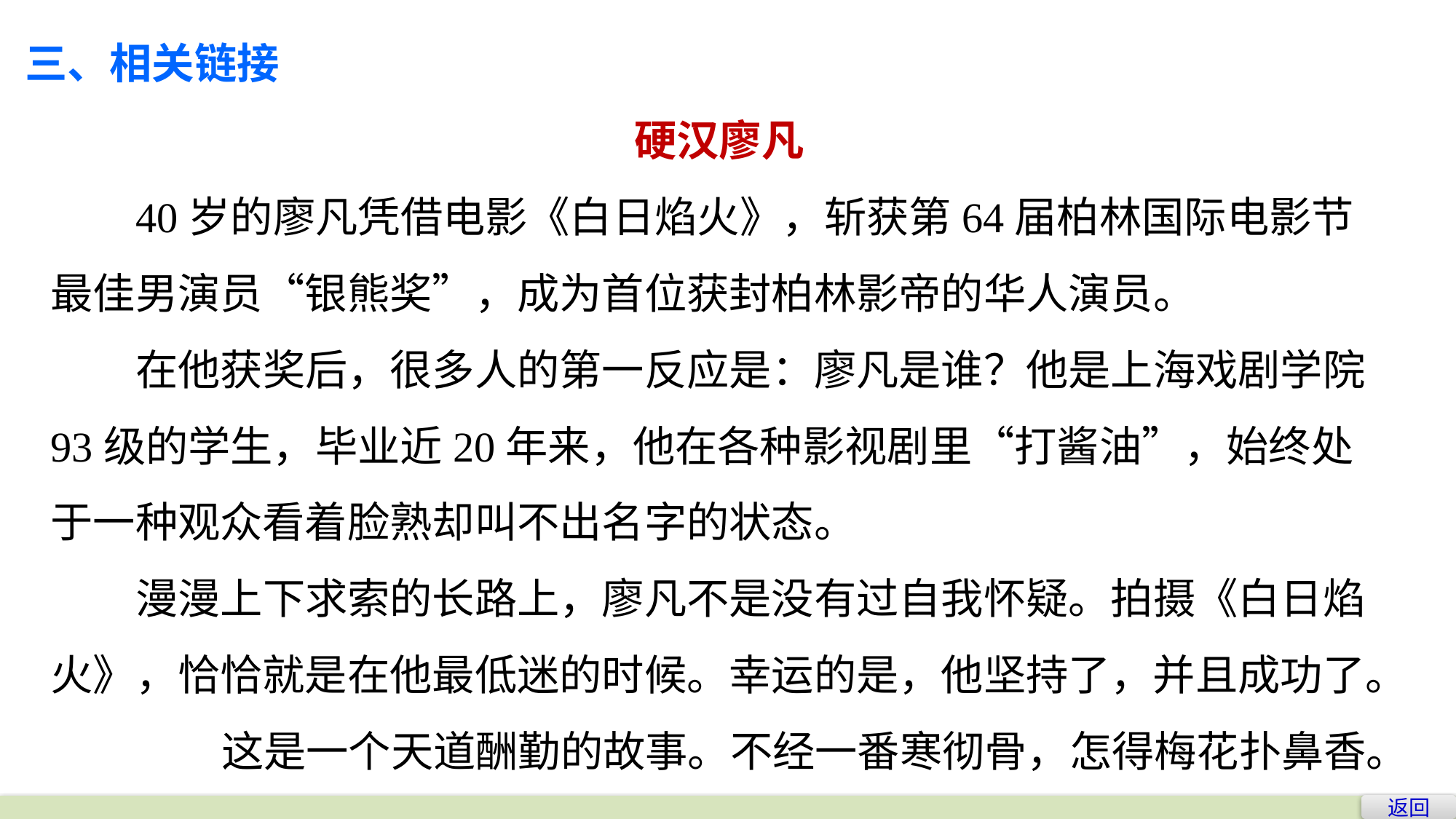

三、相关链接
硬汉廖凡
40岁的廖凡凭借电影《白日焰火》，斩获第64届柏林国际电影节最佳男演员“银熊奖”，成为首位获封柏林影帝的华人演员。
在他获奖后，很多人的第一反应是：廖凡是谁？他是上海戏剧学院93级的学生，毕业近20年来，他在各种影视剧里“打酱油”，始终处于一种观众看着脸熟却叫不出名字的状态。
漫漫上下求索的长路上，廖凡不是没有过自我怀疑。拍摄《白日焰火》，恰恰就是在他最低迷的时候。幸运的是，他坚持了，并且成功了。
        这是一个天道酬勤的故事。不经一番寒彻骨，怎得梅花扑鼻香。
返回